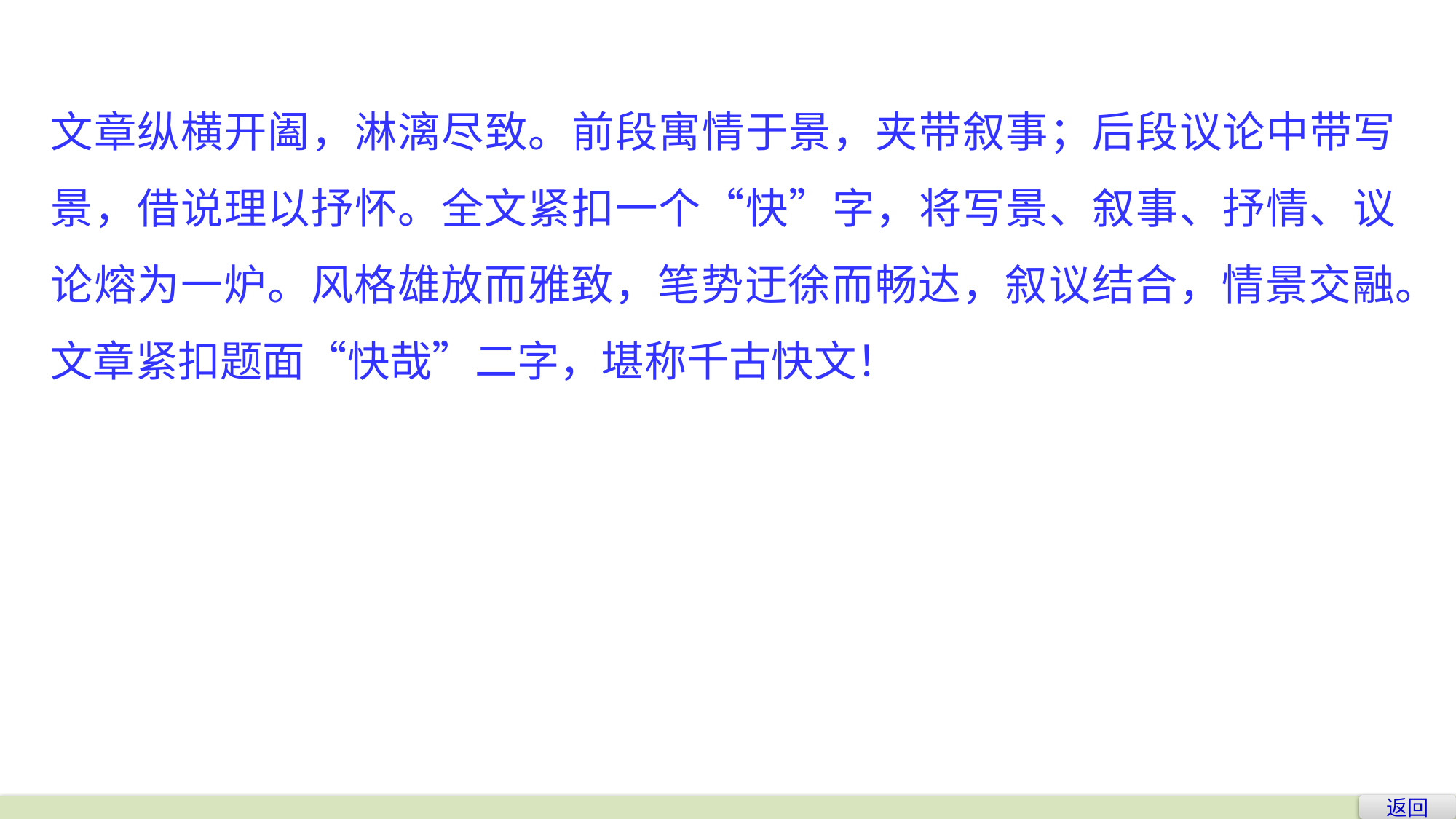

文章纵横开阖，淋漓尽致。前段寓情于景，夹带叙事；后段议论中带写景，借说理以抒怀。全文紧扣一个“快”字，将写景、叙事、抒情、议论熔为一炉。风格雄放而雅致，笔势迂徐而畅达，叙议结合，情景交融。文章紧扣题面“快哉”二字，堪称千古快文！
返回